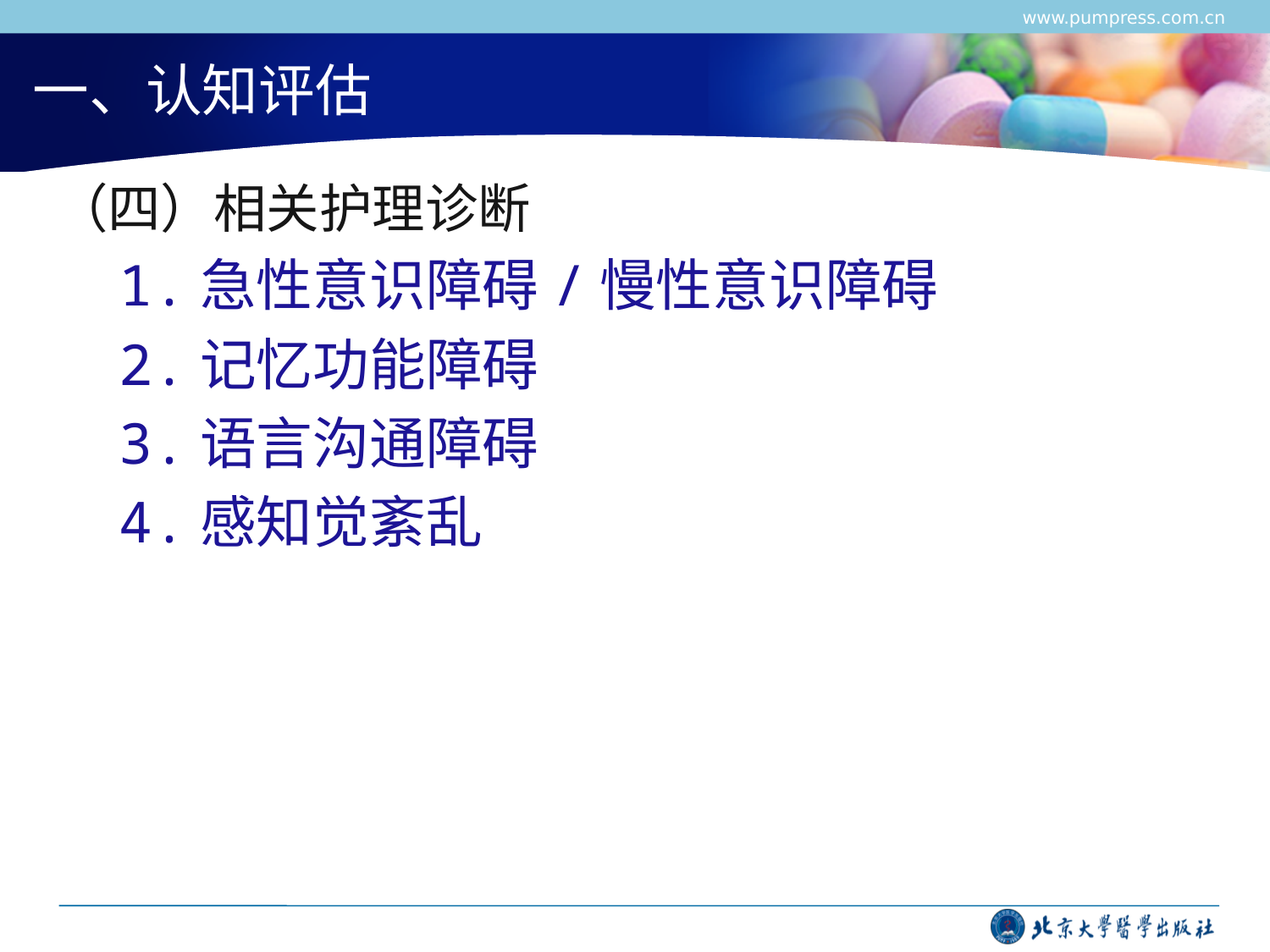

www.pumpress.com.cn
# 一、认知评估
（四）相关护理诊断
1.急性意识障碍/慢性意识障碍
2.记忆功能障碍
3.语言沟通障碍
4.感知觉紊乱